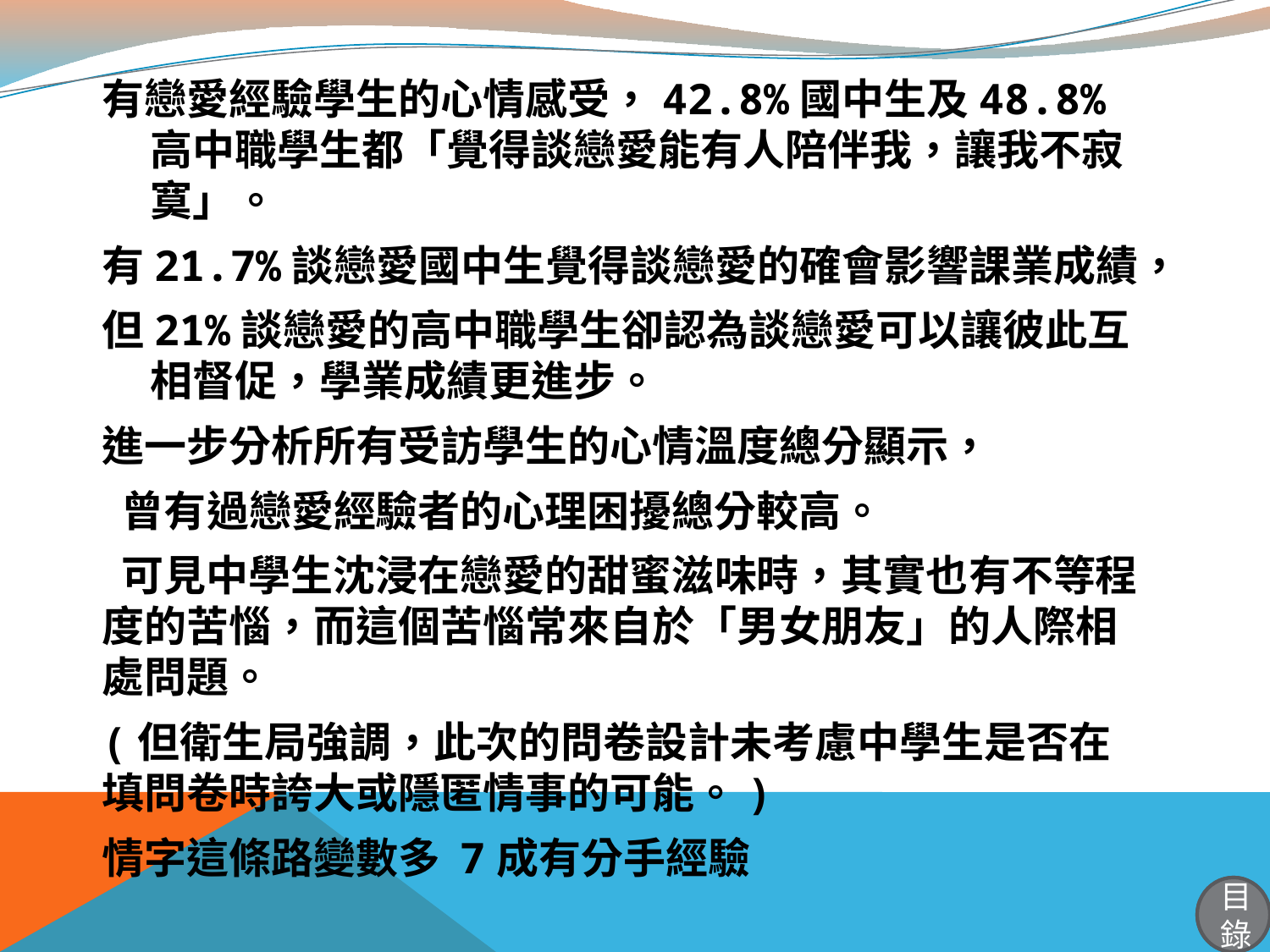

有戀愛經驗學生的心情感受，42.8%國中生及48.8%高中職學生都「覺得談戀愛能有人陪伴我，讓我不寂寞」。
有21.7%談戀愛國中生覺得談戀愛的確會影響課業成績，
但21%談戀愛的高中職學生卻認為談戀愛可以讓彼此互相督促，學業成績更進步。
進一步分析所有受訪學生的心情溫度總分顯示，
 曾有過戀愛經驗者的心理困擾總分較高。
 可見中學生沈浸在戀愛的甜蜜滋味時，其實也有不等程度的苦惱，而這個苦惱常來自於「男女朋友」的人際相處問題。
(但衛生局強調，此次的問卷設計未考慮中學生是否在填問卷時誇大或隱匿情事的可能。)
情字這條路變數多 7成有分手經驗